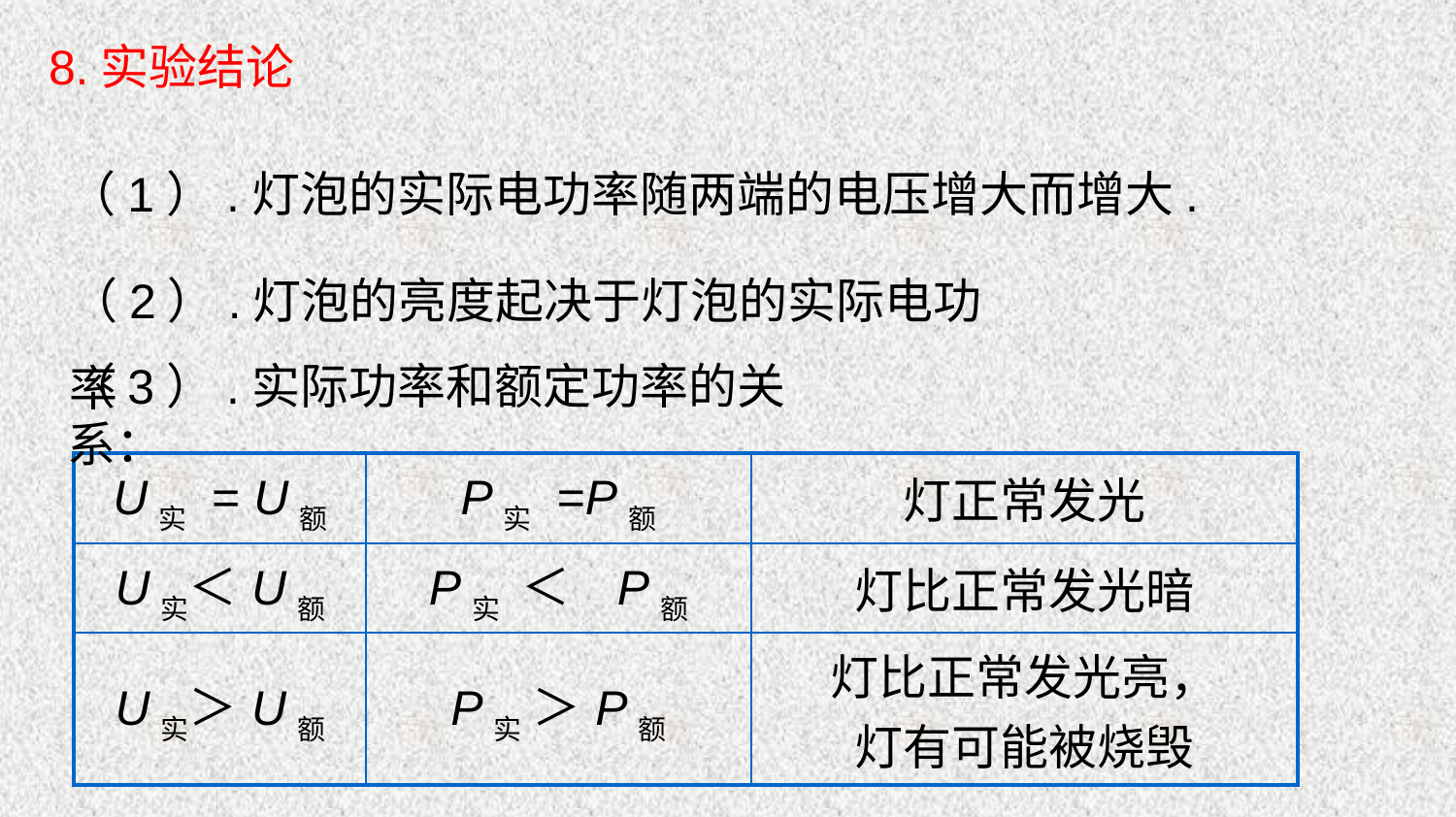

8.实验结论
（1）.灯泡的实际电功率随两端的电压增大而增大.
（2）.灯泡的亮度起决于灯泡的实际电功率
（3）.实际功率和额定功率的关系：
| U实 = U额 | P实 =P额 | 灯正常发光 |
| --- | --- | --- |
| U实＜U额 | P实 ＜ P额 | 灯比正常发光暗 |
| U实＞U额 | P实 ＞P额 | 灯比正常发光亮， 灯有可能被烧毁 |